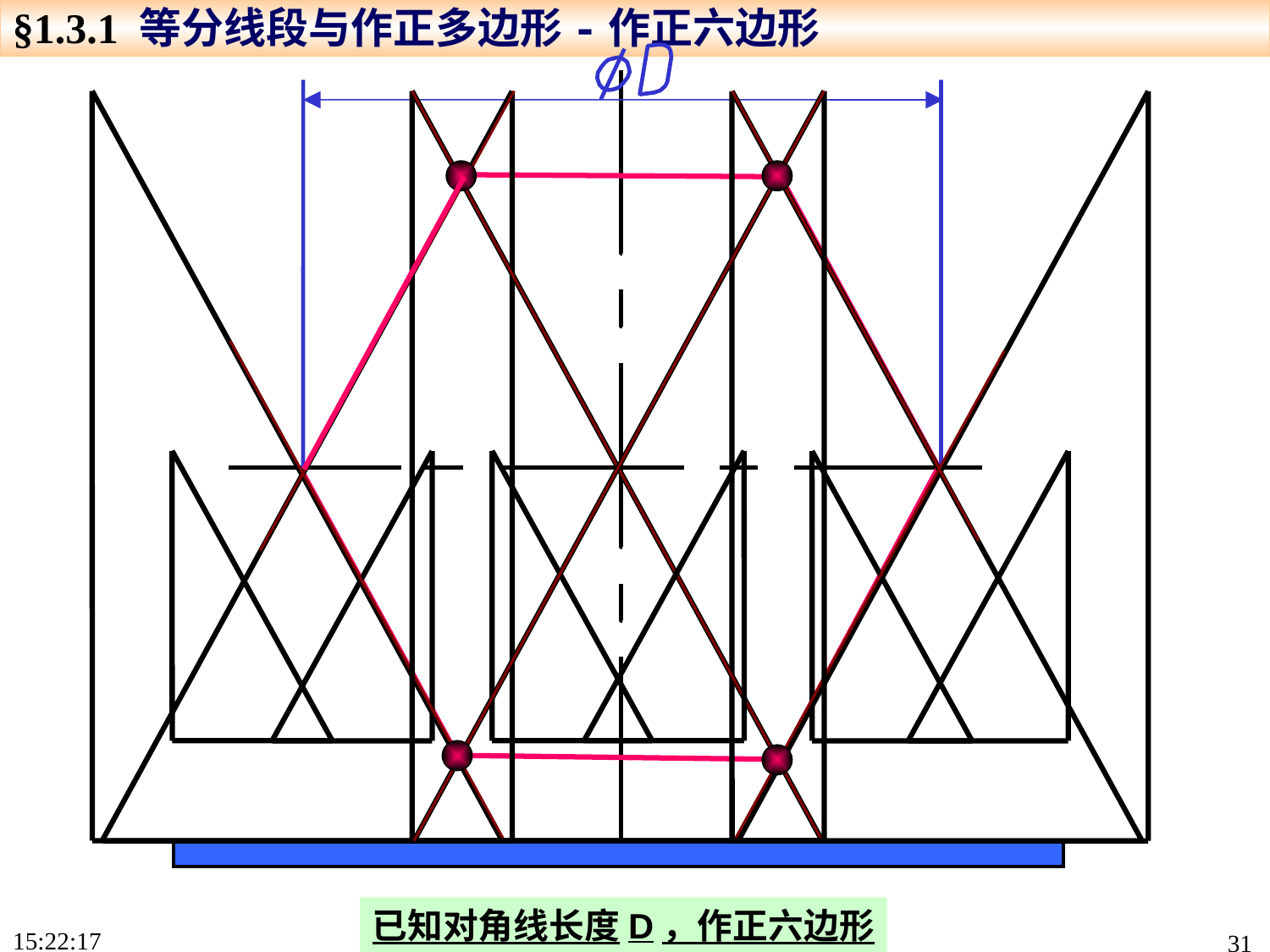

§1.3.1 等分线段与作正多边形-作正六边形

已知对角线长度D，作正六边形

东华大学机械工程学院
15:22:17
31